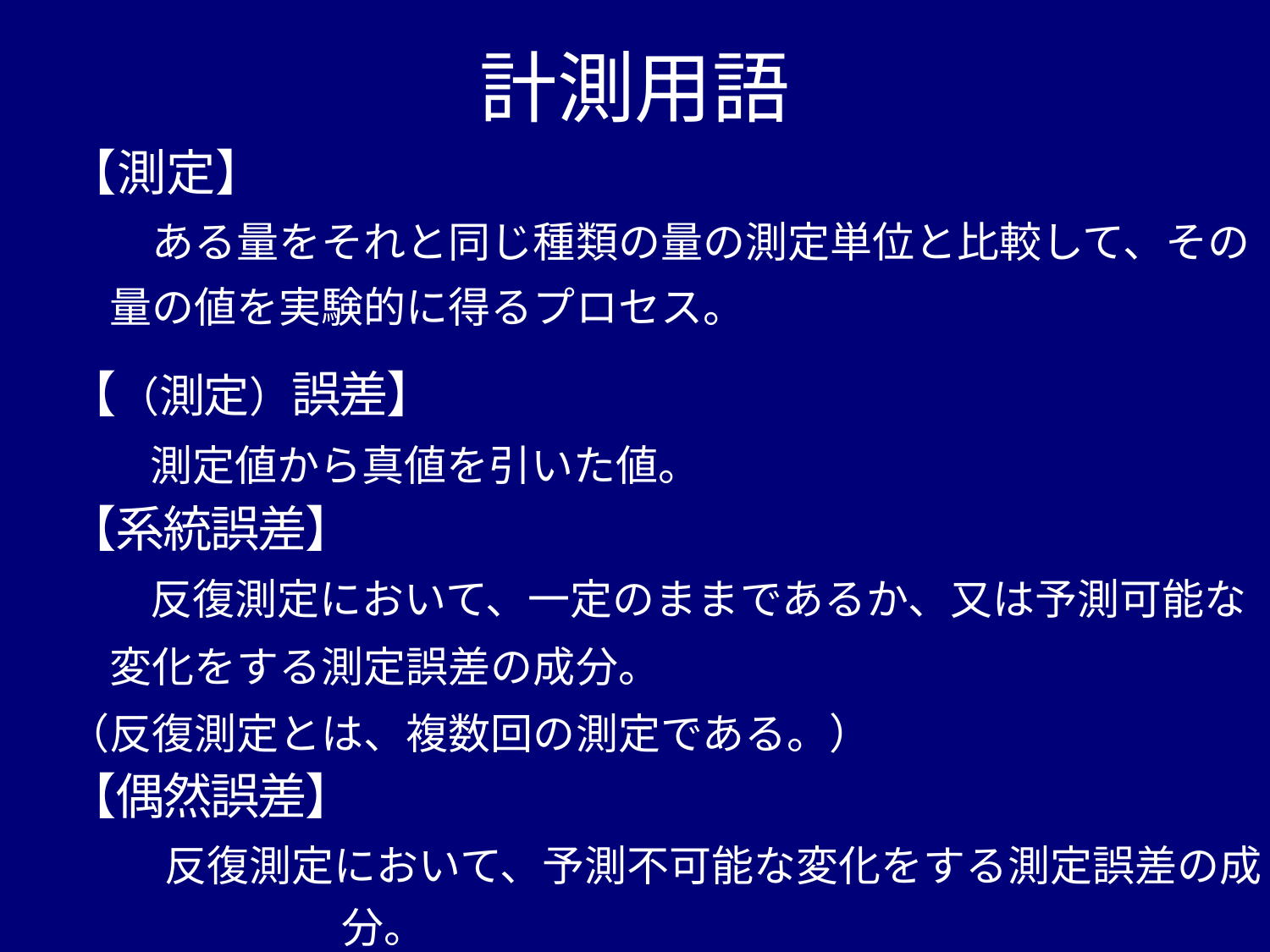

# 計測用語
【測定】
　　ある量をそれと同じ種類の量の測定単位と比較して、その
　量の値を実験的に得るプロセス。

【（測定）誤差】
　　測定値から真値を引いた値。
【系統誤差】
　　反復測定において、一定のままであるか、又は予測可能な
　変化をする測定誤差の成分。
（反復測定とは、複数回の測定である。）
【偶然誤差】
　　反復測定において、予測不可能な変化をする測定誤差の成分。
（系統誤差がかたより、偶然誤差がばらつき）